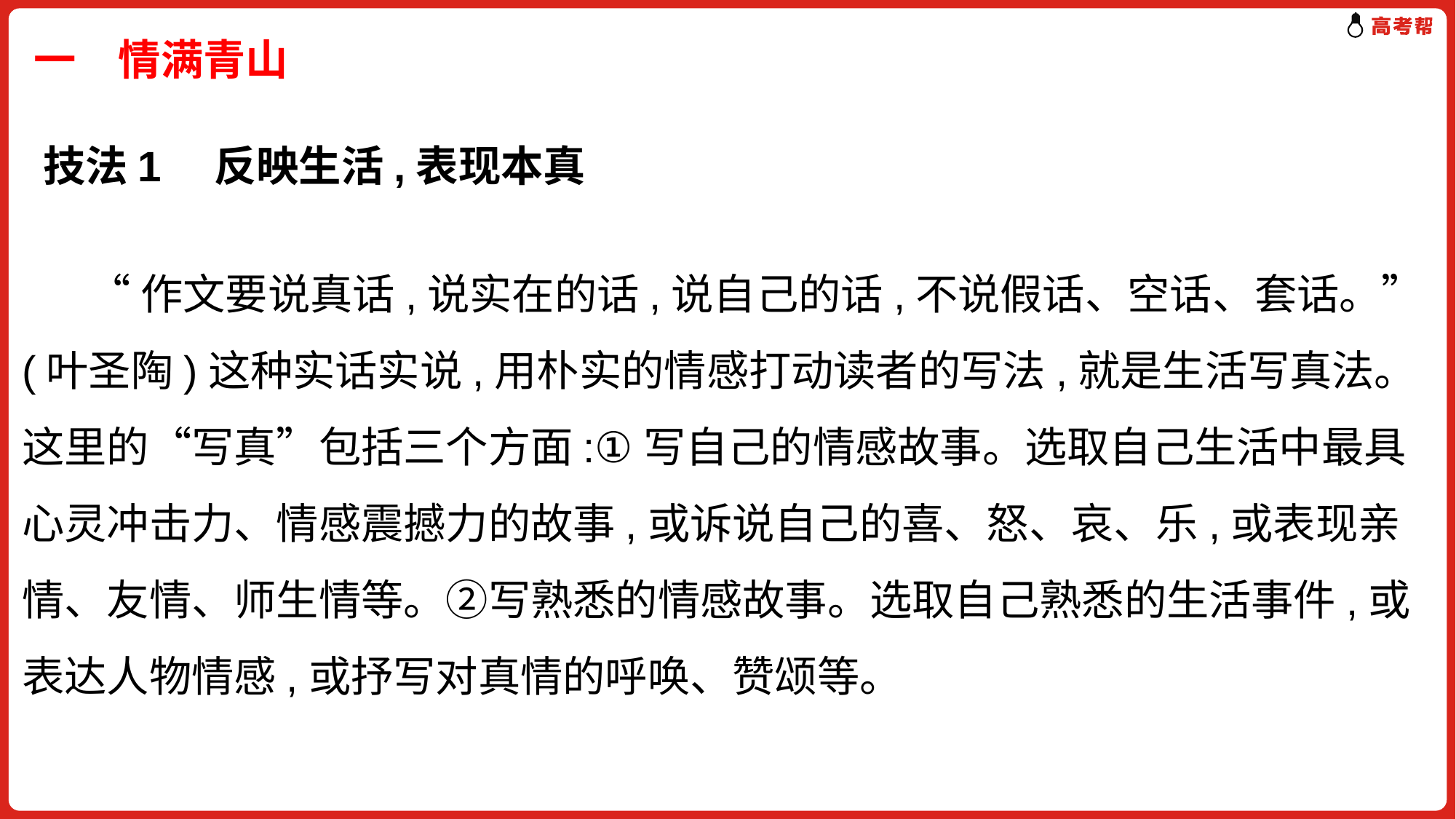

# 一　情满青山
技法1　反映生活,表现本真
       “作文要说真话,说实在的话,说自己的话,不说假话、空话、套话。”(叶圣陶)这种实话实说,用朴实的情感打动读者的写法,就是生活写真法。这里的“写真”包括三个方面:①写自己的情感故事。选取自己生活中最具心灵冲击力、情感震撼力的故事,或诉说自己的喜、怒、哀、乐,或表现亲情、友情、师生情等。②写熟悉的情感故事。选取自己熟悉的生活事件,或表达人物情感,或抒写对真情的呼唤、赞颂等。